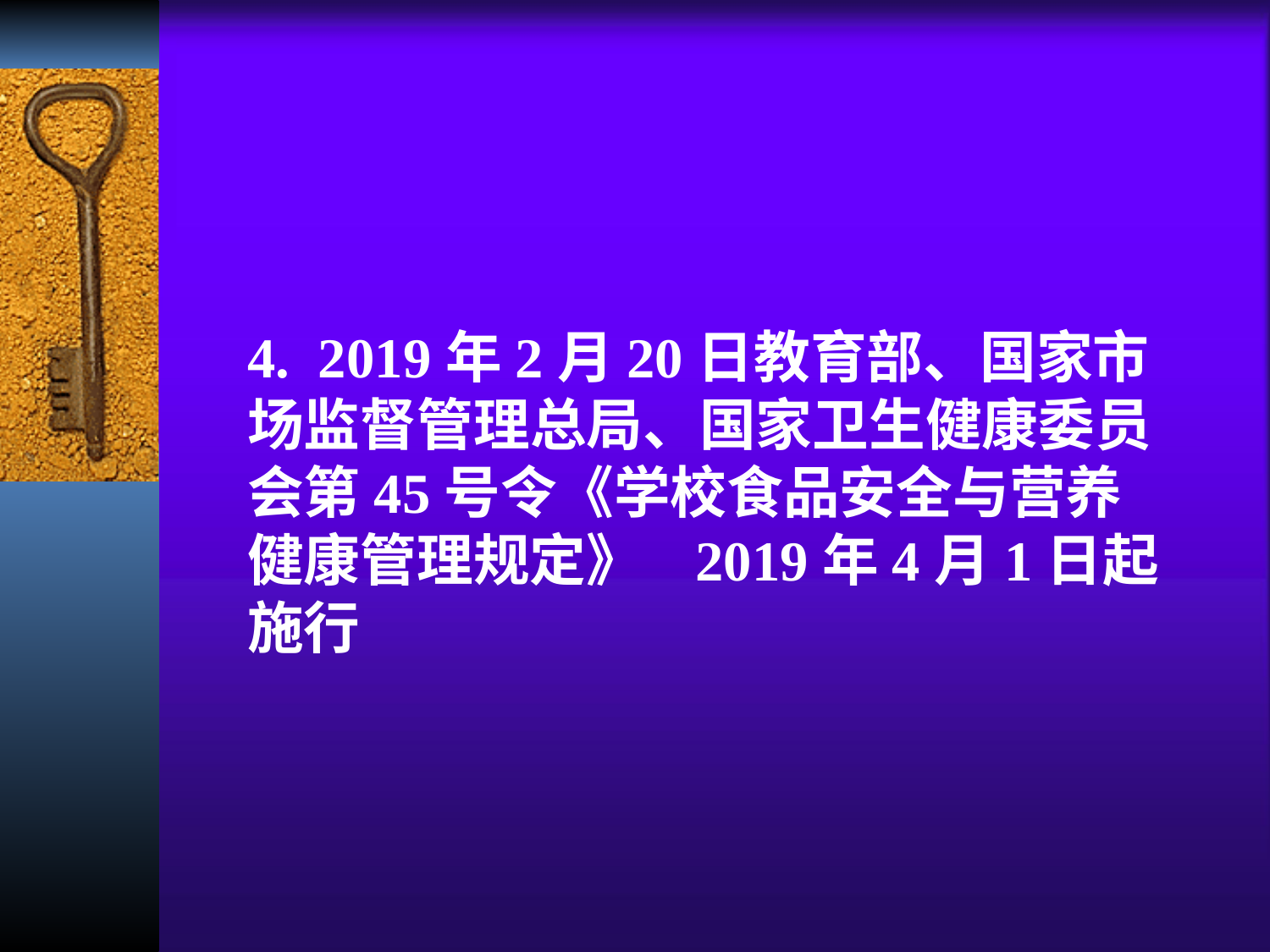

4.  2019年2月20日教育部、国家市场监督管理总局、国家卫生健康委员会第45号令《学校食品安全与营养健康管理规定》   2019年4月1日起施行